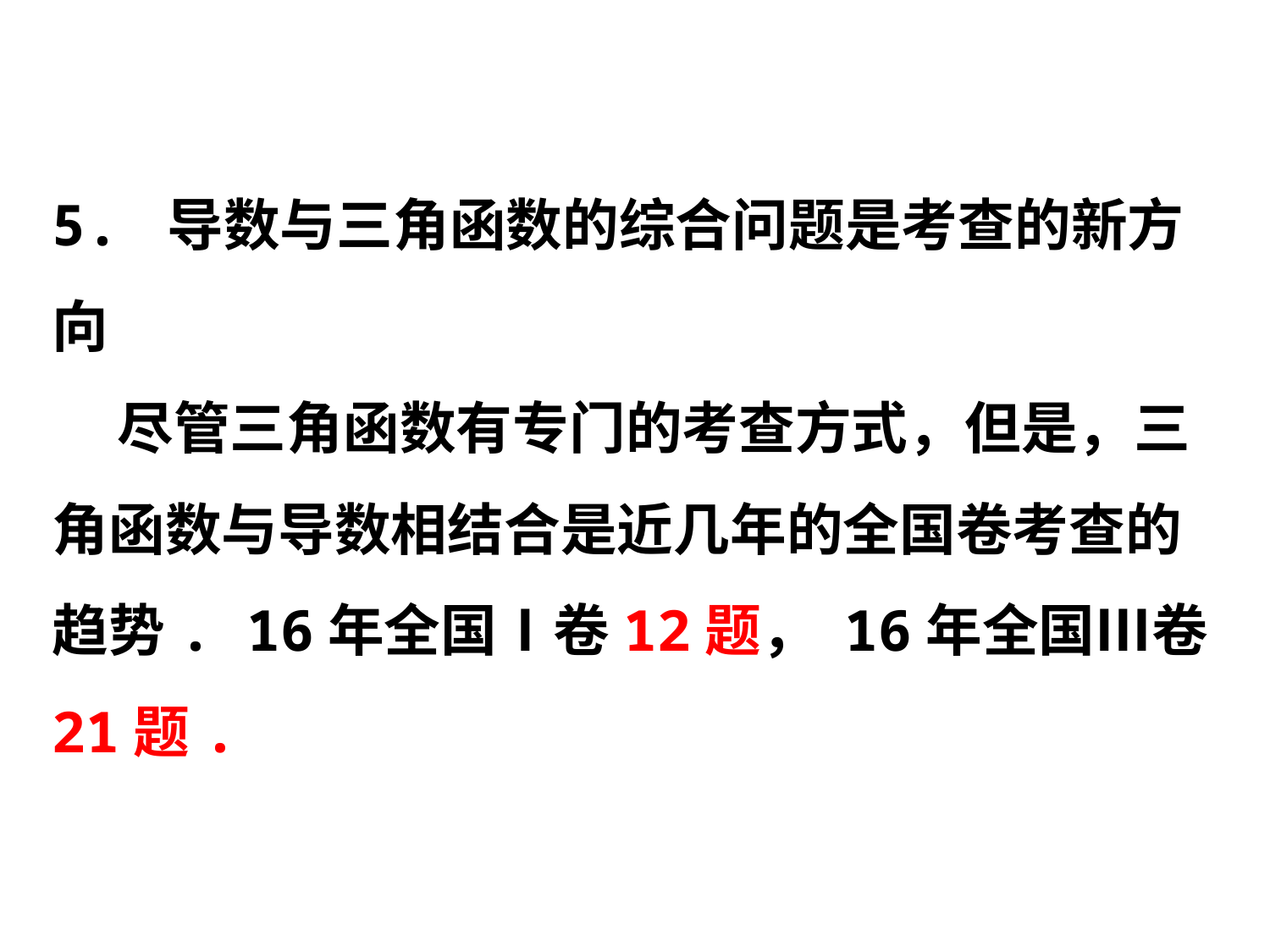

5. 导数与三角函数的综合问题是考查的新方向
    尽管三角函数有专门的考查方式，但是，三角函数与导数相结合是近几年的全国卷考查的趋势. 16年全国Ⅰ卷12题， 16年全国Ⅲ卷21题.